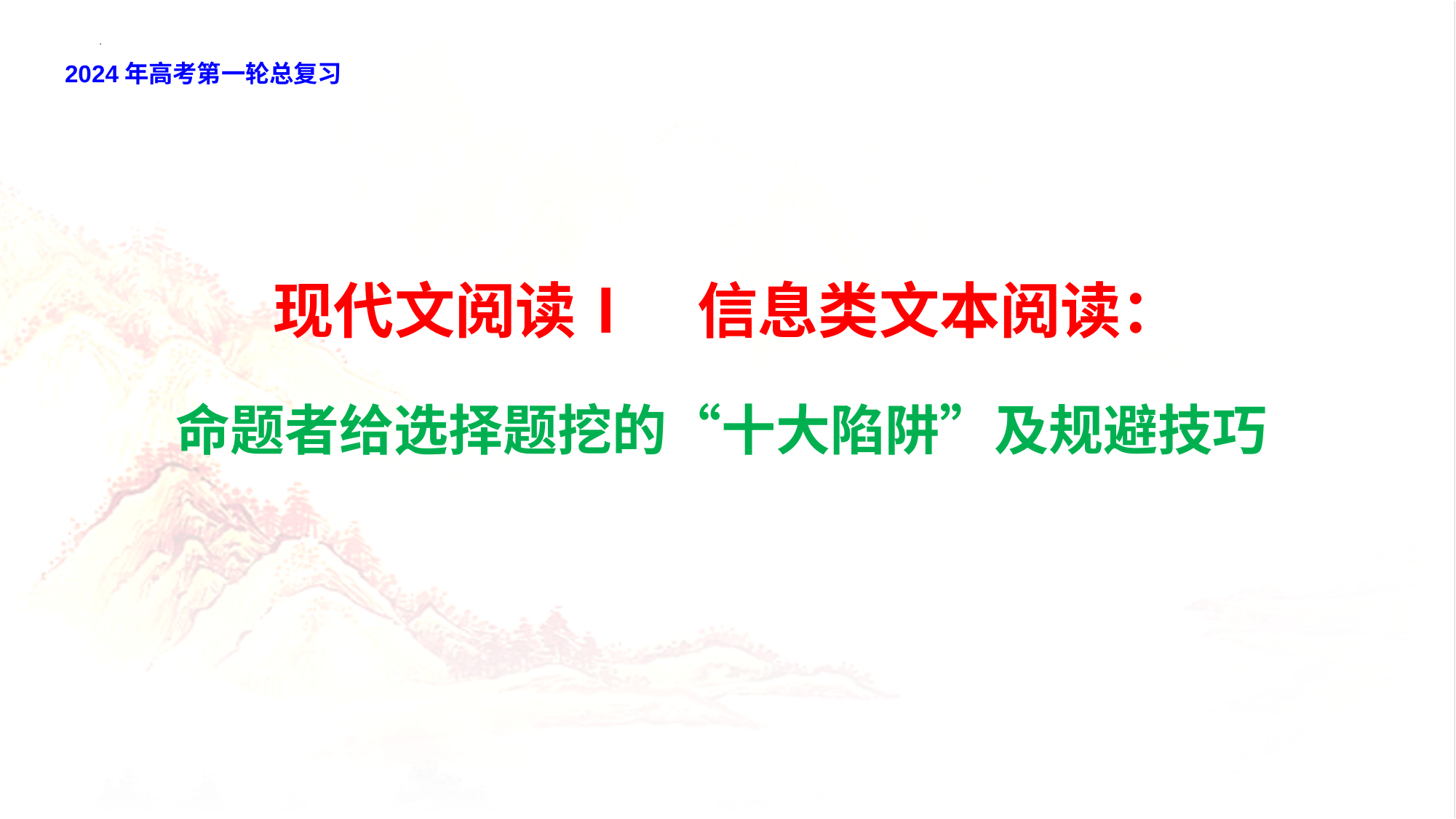

2024年高考第一轮总复习
现代文阅读Ⅰ　信息类文本阅读：
命题者给选择题挖的“十大陷阱”及规避技巧